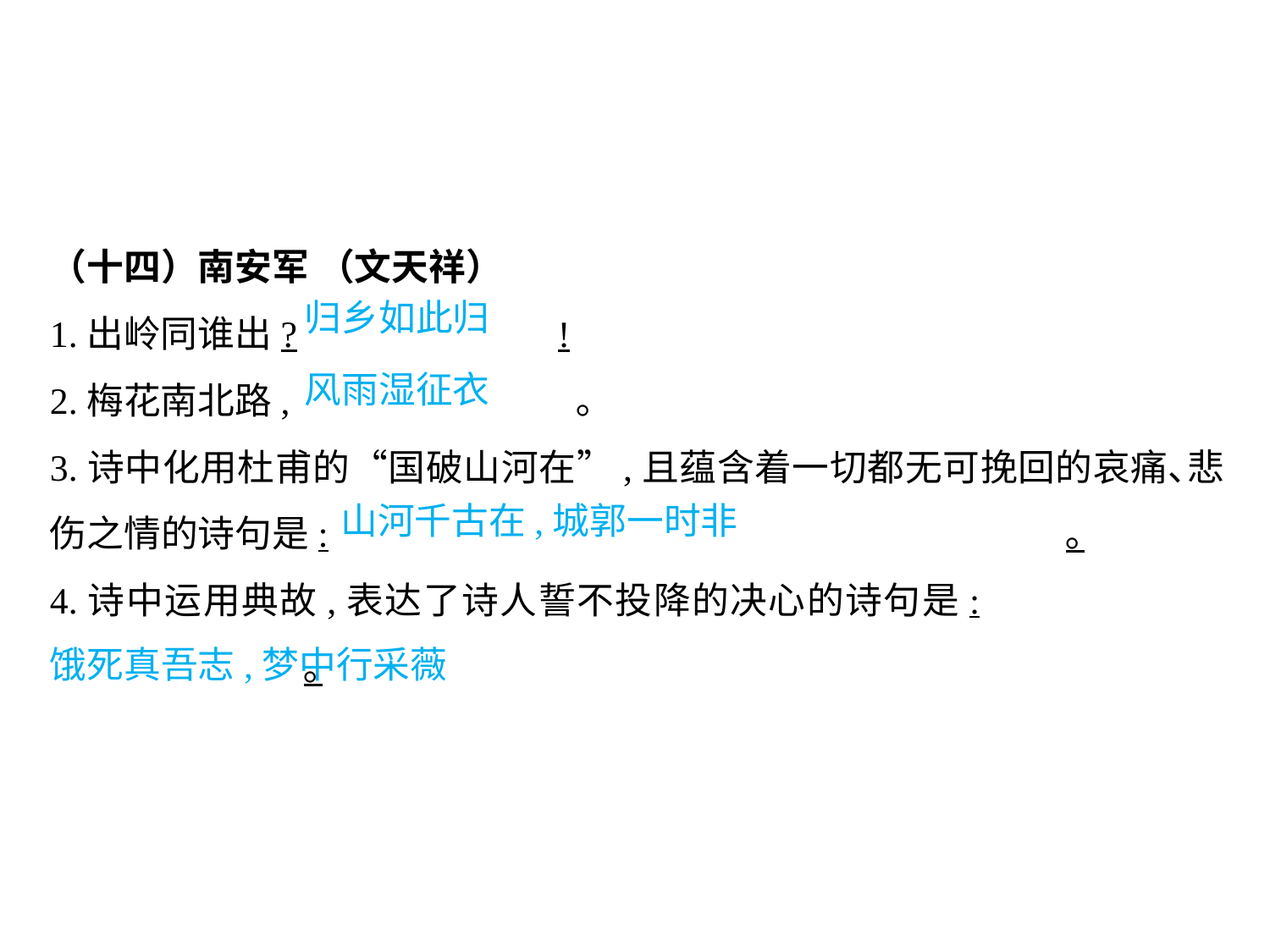

（十四）南安军 （文天祥）
1.出岭同谁出?			!
2.梅花南北路,			 ｡
3.诗中化用杜甫的“国破山河在”,且蕴含着一切都无可挽回的哀痛､悲伤之情的诗句是:						｡
4.诗中运用典故,表达了诗人誓不投降的决心的诗句是:				｡
归乡如此归
风雨湿征衣
山河千古在,城郭一时非
									 饿死真吾志,梦中行采薇